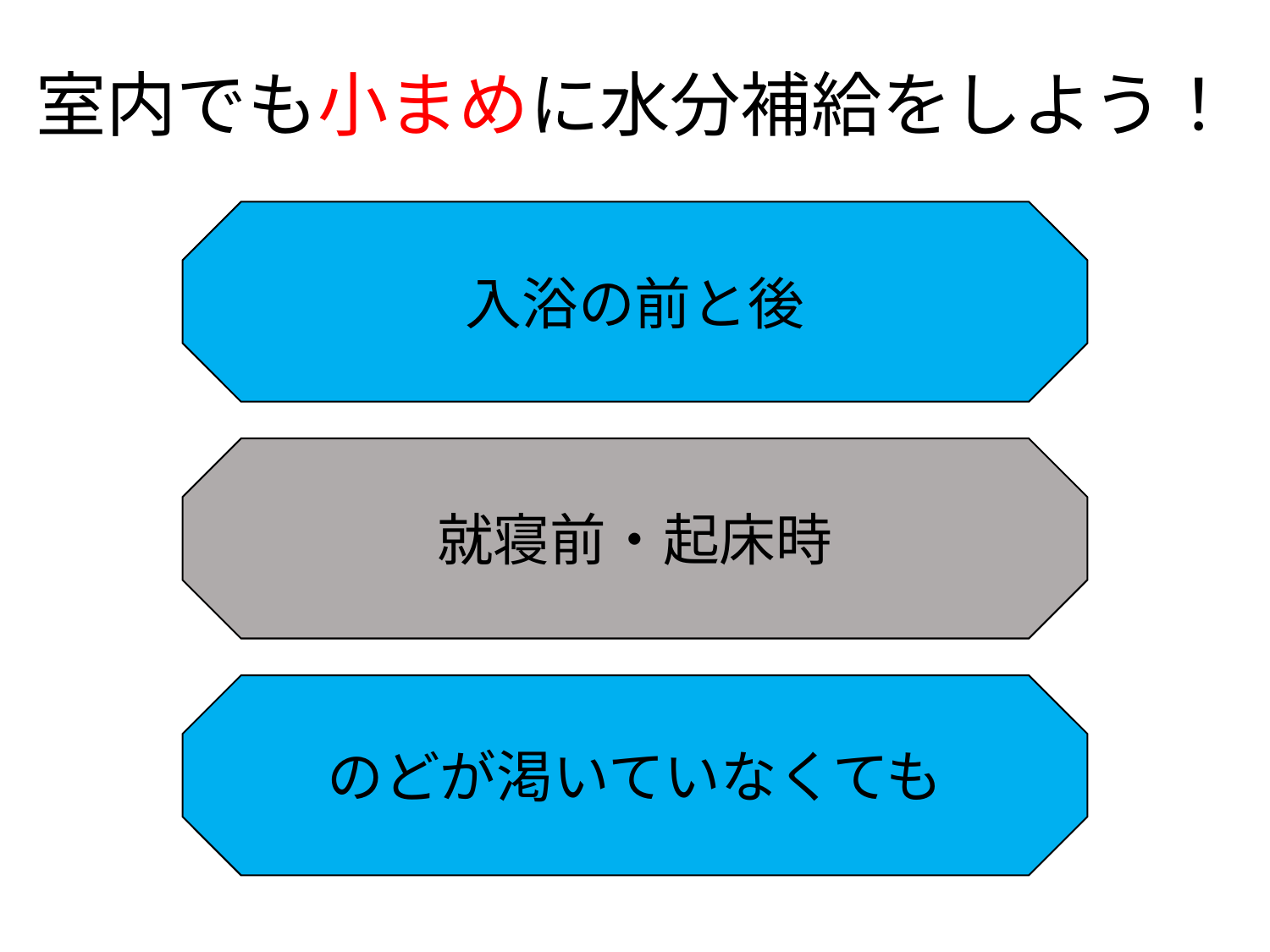

室内でも小まめに水分補給をしよう！
入浴の前と後
就寝前・起床時
のどが渇いていなくても